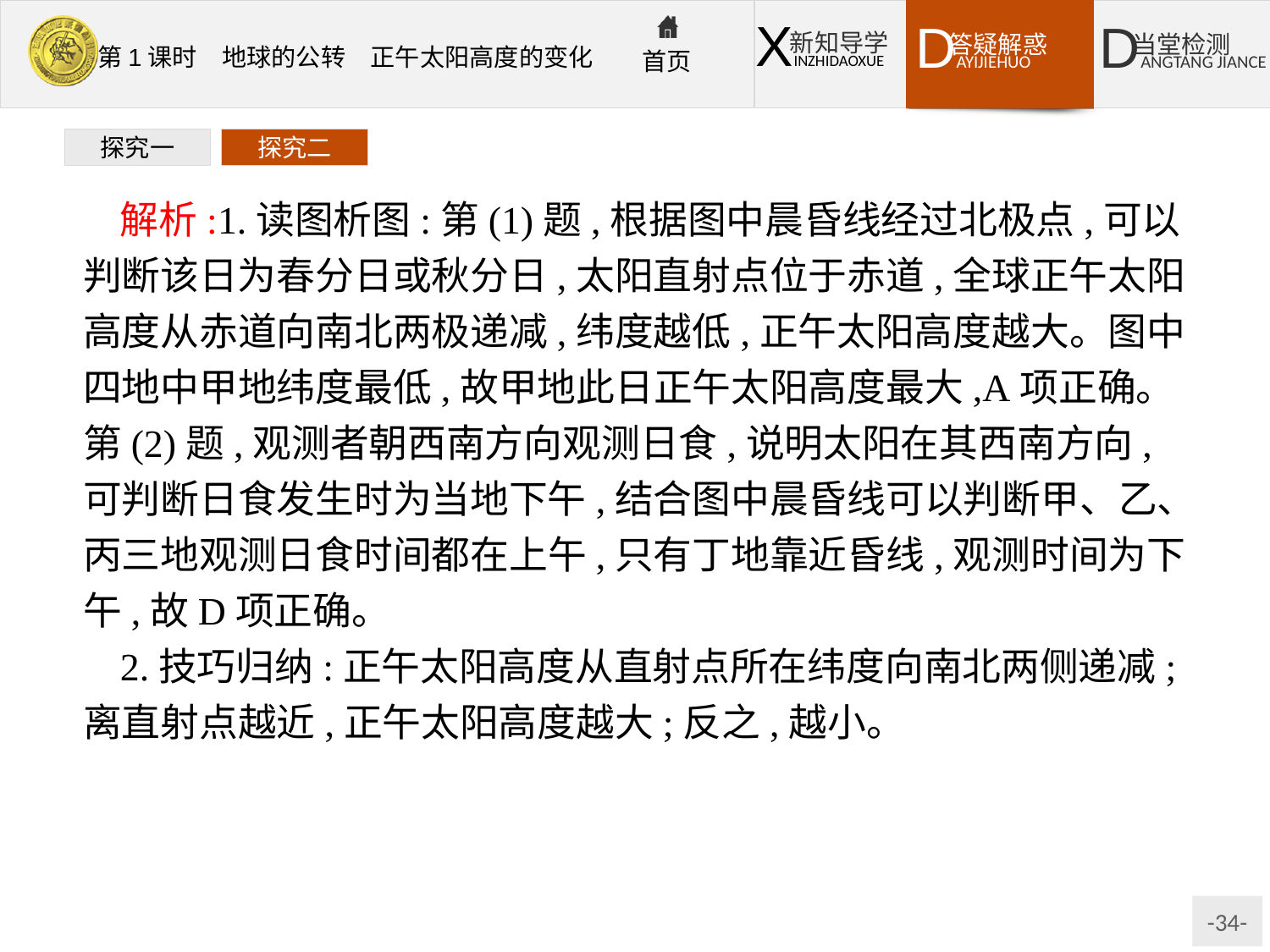

探究一
探究二
解析:1.读图析图:第(1)题,根据图中晨昏线经过北极点,可以判断该日为春分日或秋分日,太阳直射点位于赤道,全球正午太阳高度从赤道向南北两极递减,纬度越低,正午太阳高度越大。图中四地中甲地纬度最低,故甲地此日正午太阳高度最大,A项正确。第(2)题,观测者朝西南方向观测日食,说明太阳在其西南方向,可判断日食发生时为当地下午,结合图中晨昏线可以判断甲、乙、丙三地观测日食时间都在上午,只有丁地靠近昏线,观测时间为下午,故D项正确。
2.技巧归纳:正午太阳高度从直射点所在纬度向南北两侧递减;离直射点越近,正午太阳高度越大;反之,越小。
答案:(1)A　(2)D